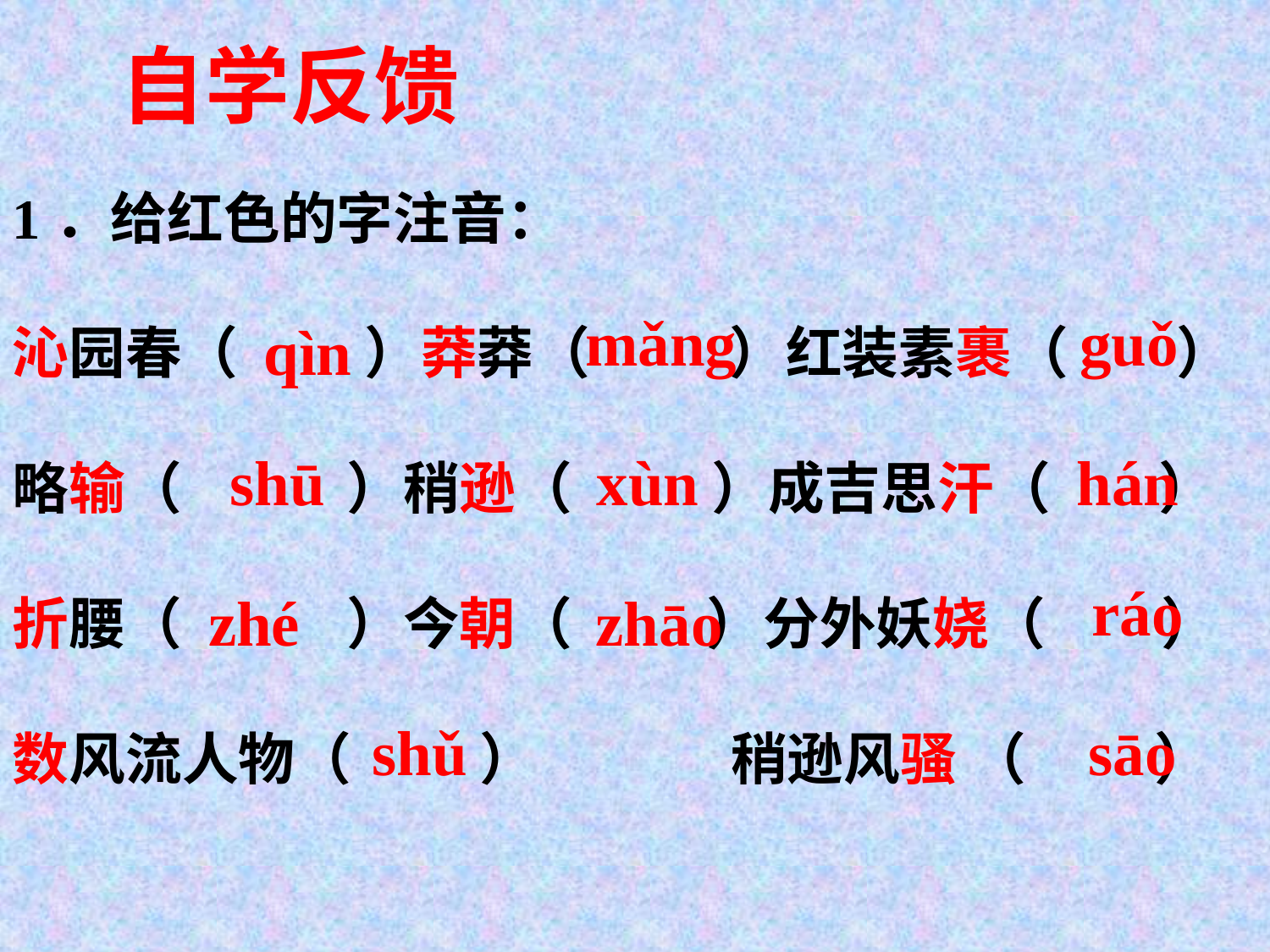

自学反馈

1．给红色的字注音：

沁园春（　　 ）莽莽（　  　）红装素裹（　    ）

略输（　    　）稍逊（　  　）成吉思汗（　    ）

折腰（　    　）今朝（　      ）分外妖娆（         ）

数风流人物（          ）               稍逊风骚 （          ）

mǎng
guǒ
qìn
shū
xùn
hán
ráo
zhé
zhāo
shǔ
sāo